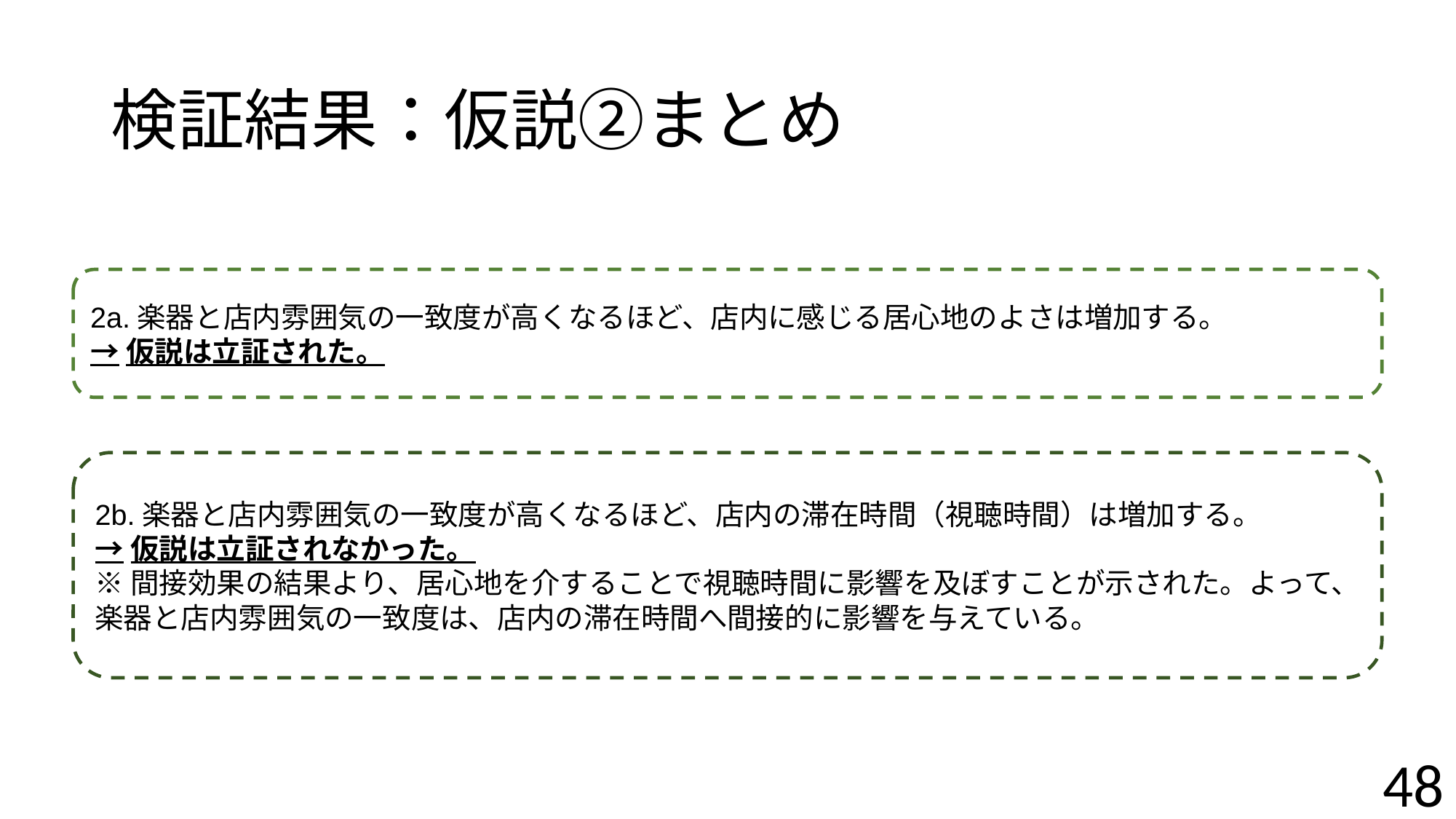

# 検証結果：仮説②まとめ
2a.楽器と店内雰囲気の一致度が高くなるほど、店内に感じる居心地のよさは増加する。
→仮説は立証された。
2b.楽器と店内雰囲気の一致度が高くなるほど、店内の滞在時間（視聴時間）は増加する。
→仮説は立証されなかった。
※間接効果の結果より、居心地を介することで視聴時間に影響を及ぼすことが示された。よって、楽器と店内雰囲気の一致度は、店内の滞在時間へ間接的に影響を与えている。
」
48